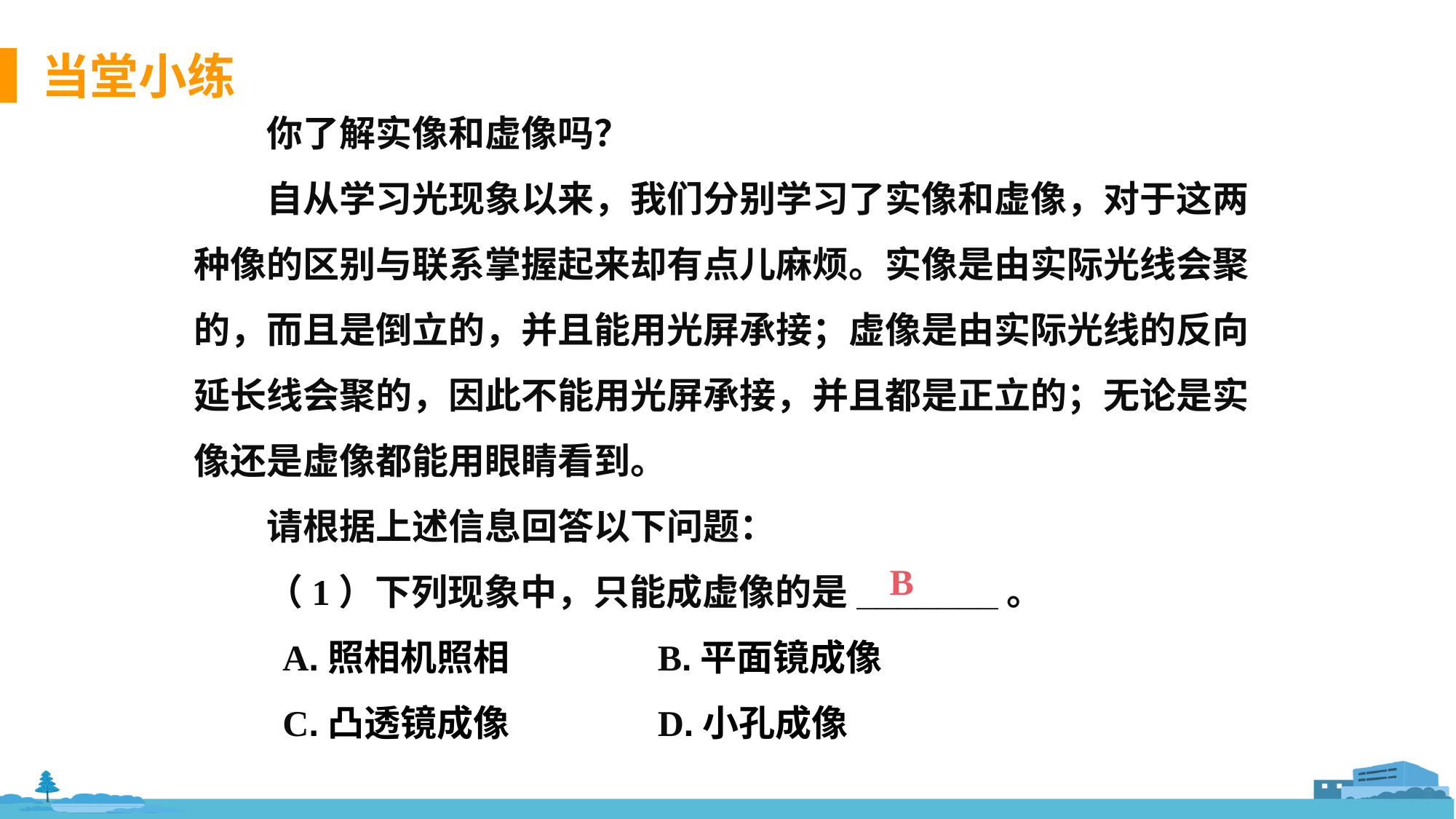

你了解实像和虚像吗？
自从学习光现象以来，我们分别学习了实像和虚像，对于这两种像的区别与联系掌握起来却有点儿麻烦。实像是由实际光线会聚的，而且是倒立的，并且能用光屏承接；虚像是由实际光线的反向延长线会聚的，因此不能用光屏承接，并且都是正立的；无论是实像还是虚像都能用眼睛看到。
请根据上述信息回答以下问题：
（1）下列现象中，只能成虚像的是_______。
A.照相机照相                 B.平面镜成像
C.凸透镜成像                 D.小孔成像
B